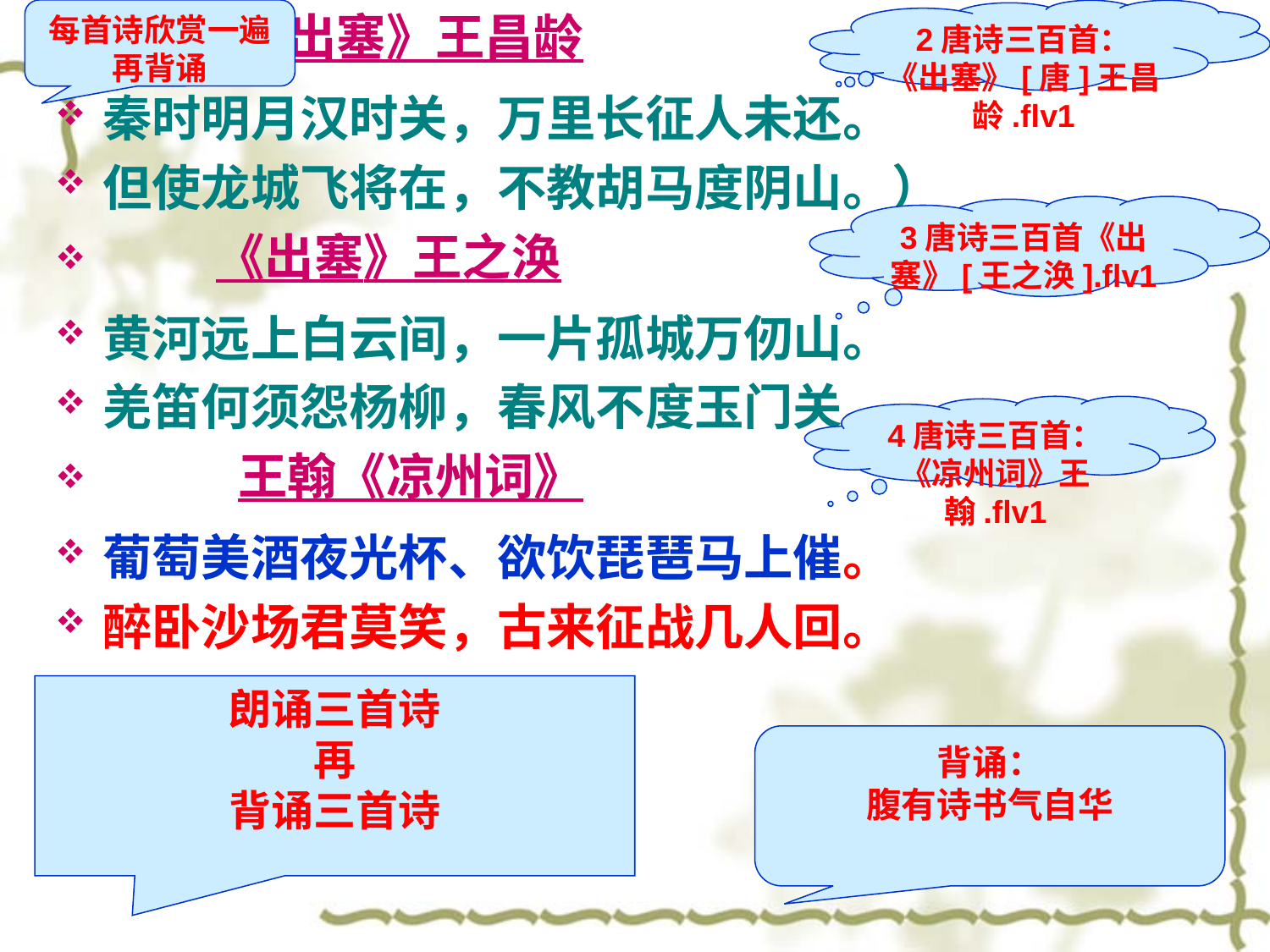

每首诗欣赏一遍再背诵
           《出塞》王昌龄
秦时明月汉时关，万里长征人未还。
但使龙城飞将在，不教胡马度阴山。）
         《出塞》王之涣
黄河远上白云间，一片孤城万仞山。
羌笛何须怨杨柳，春风不度玉门关。
           王翰《凉州词》
葡萄美酒夜光杯、欲饮琵琶马上催。
醉卧沙场君莫笑，古来征战几人回。

2唐诗三百首：《出塞》[唐]王昌龄.flv1
#
3唐诗三百首《出塞》[王之涣].flv1
4唐诗三百首：《凉州词》王翰.flv1
朗诵三首诗
再
背诵三首诗
背诵：
腹有诗书气自华